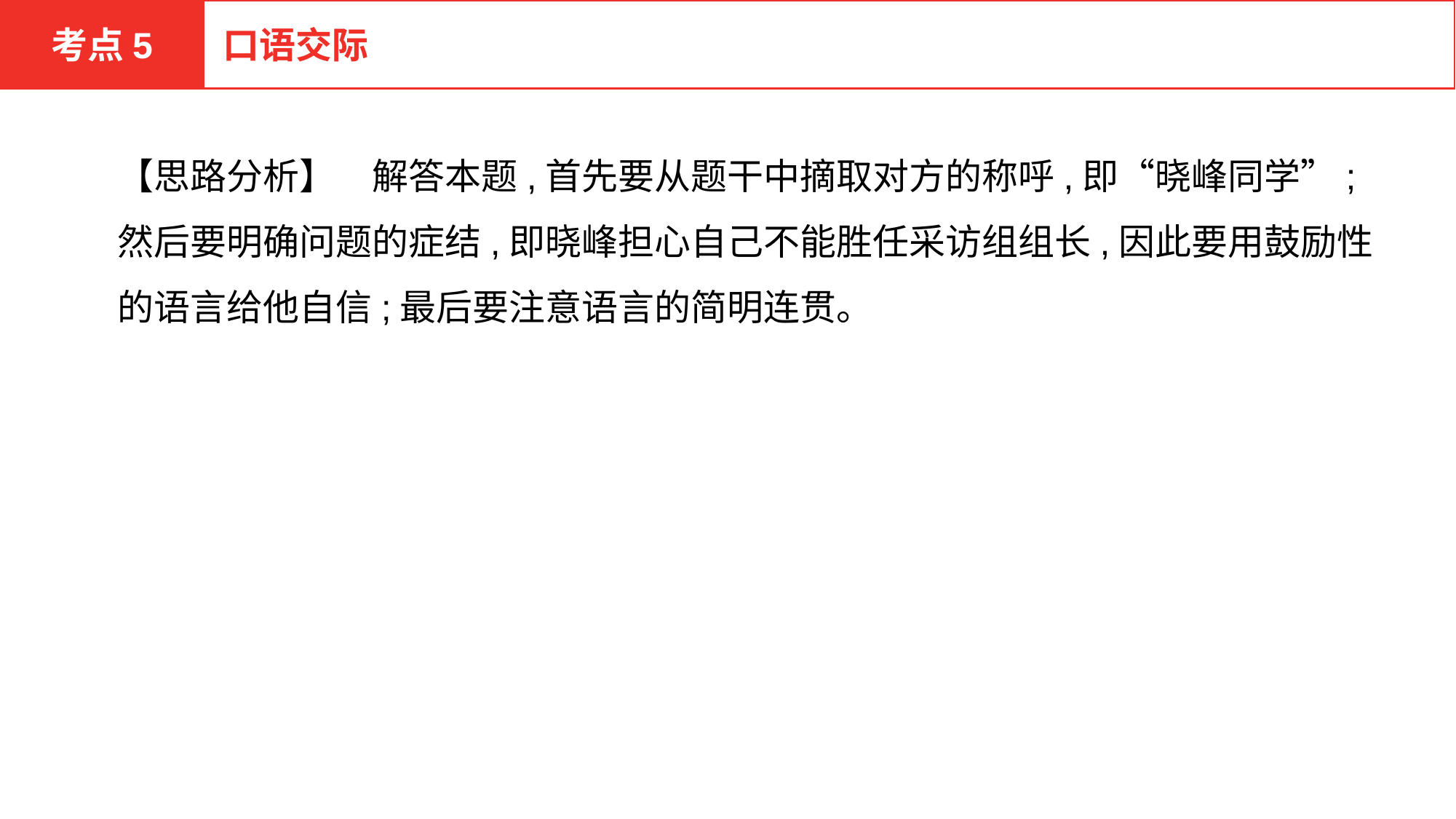

考点5
口语交际
【思路分析】　解答本题,首先要从题干中摘取对方的称呼,即“晓峰同学”;然后要明确问题的症结,即晓峰担心自己不能胜任采访组组长,因此要用鼓励性的语言给他自信;最后要注意语言的简明连贯。